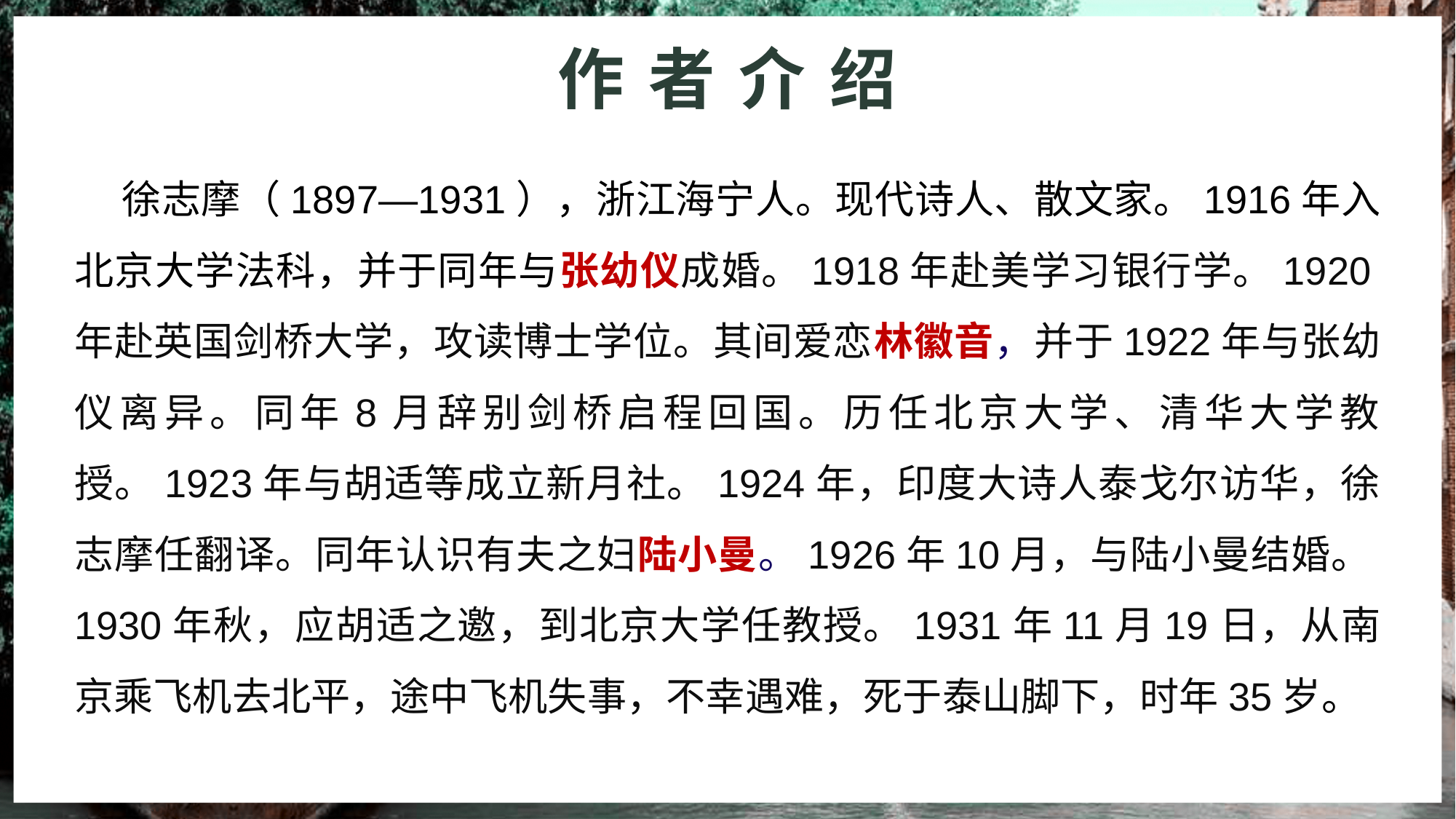

作 者 介 绍
    徐志摩（1897—1931），浙江海宁人。现代诗人、散文家。1916年入北京大学法科，并于同年与张幼仪成婚。1918年赴美学习银行学。1920年赴英国剑桥大学，攻读博士学位。其间爱恋林徽音，并于1922年与张幼仪离异。同年8月辞别剑桥启程回国。历任北京大学、清华大学教授。1923年与胡适等成立新月社。1924年，印度大诗人泰戈尔访华，徐志摩任翻译。同年认识有夫之妇陆小曼。1926年10月，与陆小曼结婚。1930年秋，应胡适之邀，到北京大学任教授。1931年11月19日，从南京乘飞机去北平，途中飞机失事，不幸遇难，死于泰山脚下，时年35岁。